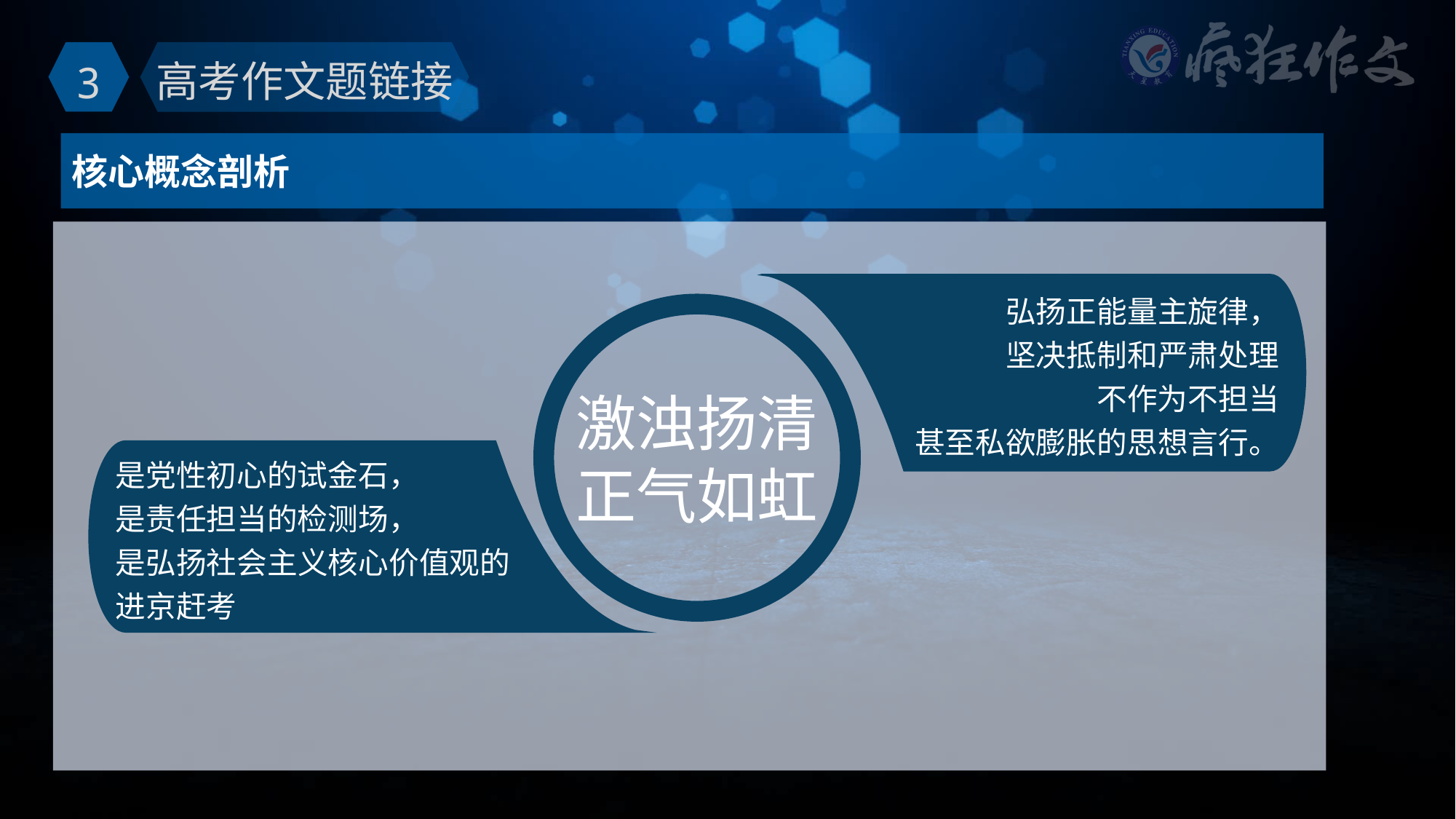

3
高考作文题链接
核心概念剖析

弘扬正能量主旋律，
坚决抵制和严肃处理
不作为不担当
甚至私欲膨胀的思想言行。
激浊扬清
正气如虹
是党性初心的试金石，
是责任担当的检测场，
是弘扬社会主义核心价值观的
进京赶考